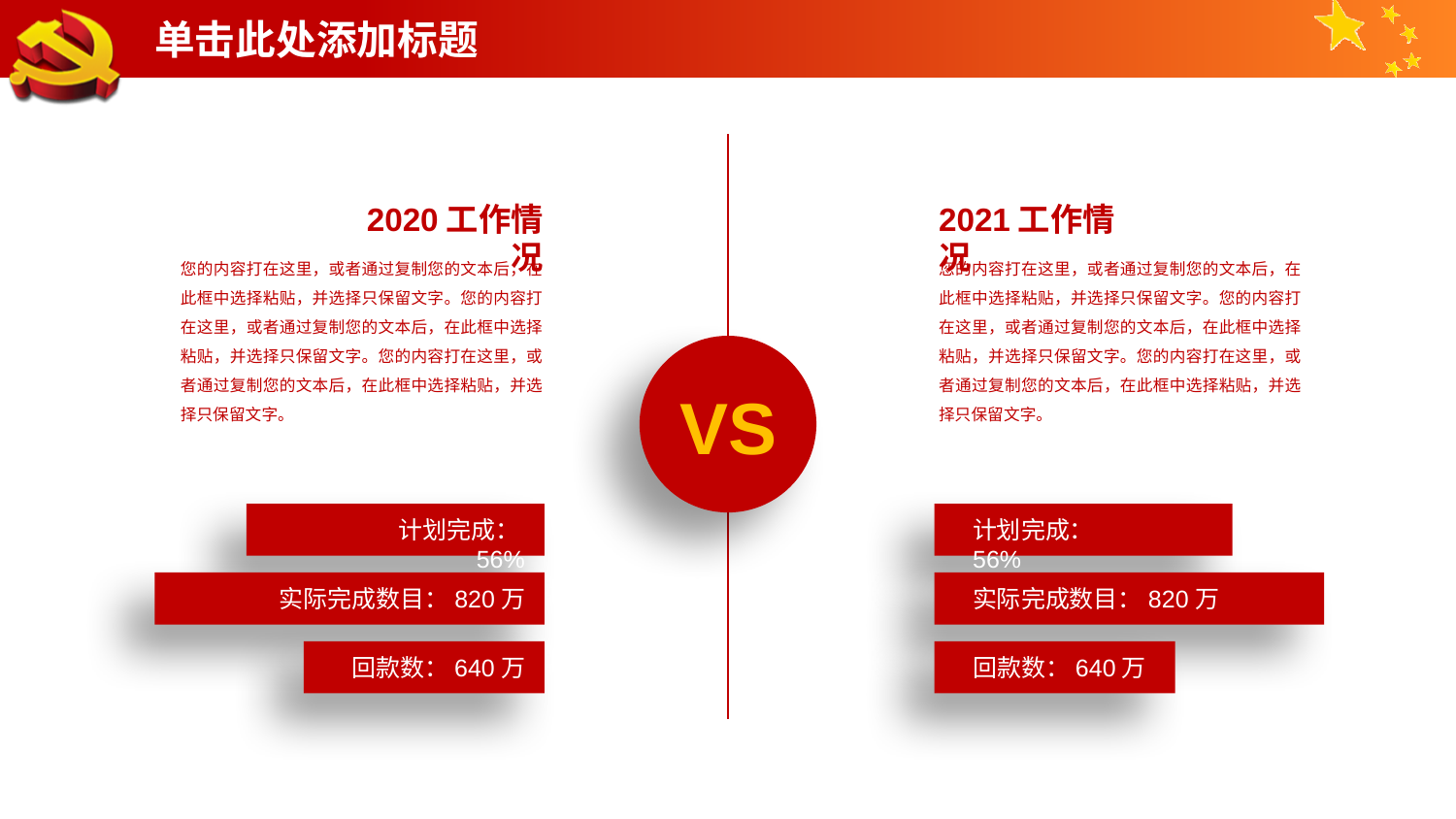

# 单击此处添加标题
2020工作情况
2021工作情况
您的内容打在这里，或者通过复制您的文本后，在此框中选择粘贴，并选择只保留文字。您的内容打在这里，或者通过复制您的文本后，在此框中选择粘贴，并选择只保留文字。您的内容打在这里，或者通过复制您的文本后，在此框中选择粘贴，并选择只保留文字。
您的内容打在这里，或者通过复制您的文本后，在此框中选择粘贴，并选择只保留文字。您的内容打在这里，或者通过复制您的文本后，在此框中选择粘贴，并选择只保留文字。您的内容打在这里，或者通过复制您的文本后，在此框中选择粘贴，并选择只保留文字。

VS

计划完成：56%

计划完成：56%

实际完成数目：820万

实际完成数目：820万

回款数：640万

回款数：640万